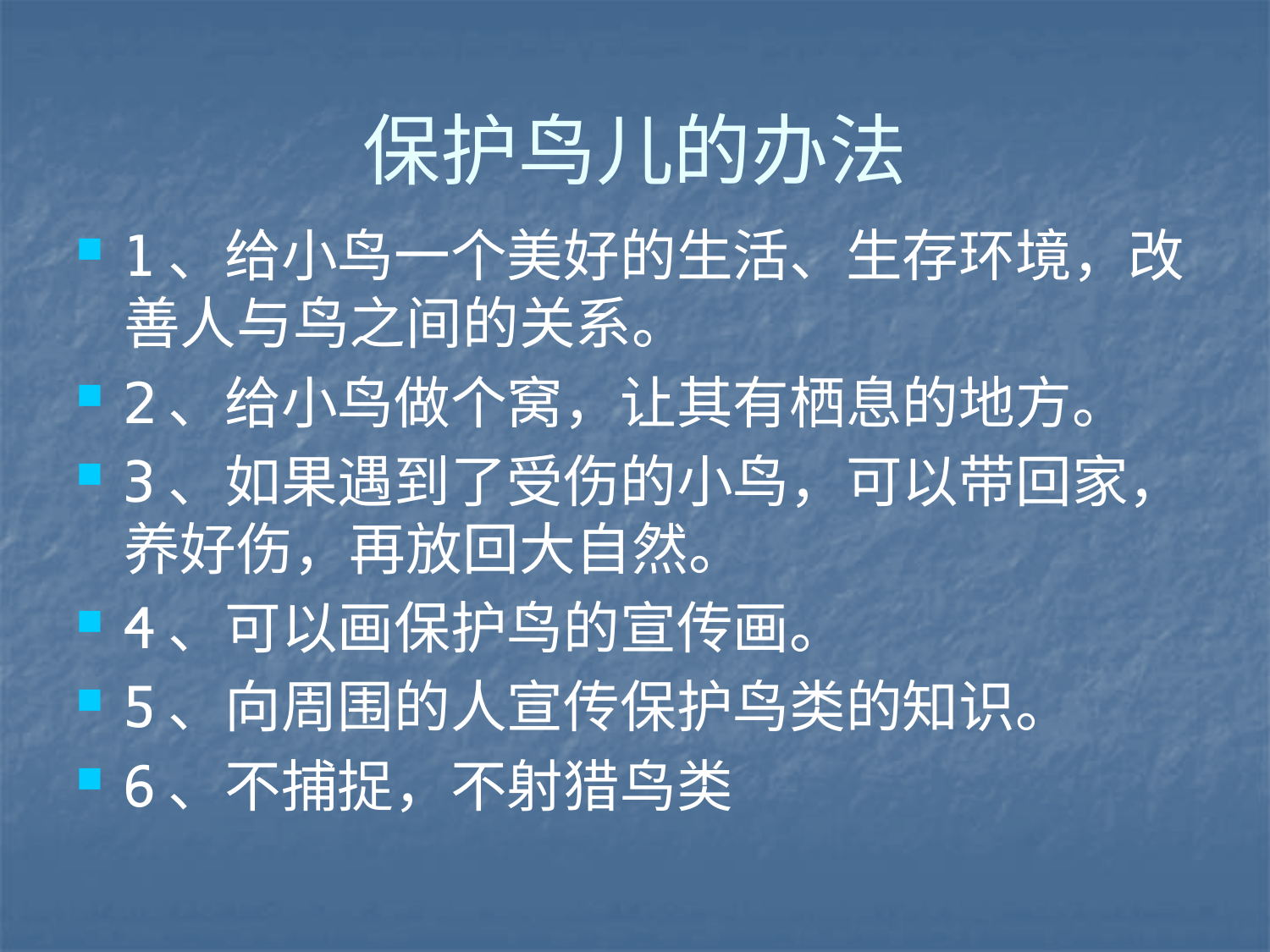

# 保护鸟儿的办法
1、给小鸟一个美好的生活、生存环境，改善人与鸟之间的关系。
2、给小鸟做个窝，让其有栖息的地方。
3、如果遇到了受伤的小鸟，可以带回家，养好伤，再放回大自然。
4、可以画保护鸟的宣传画。
5、向周围的人宣传保护鸟类的知识。
6、不捕捉，不射猎鸟类